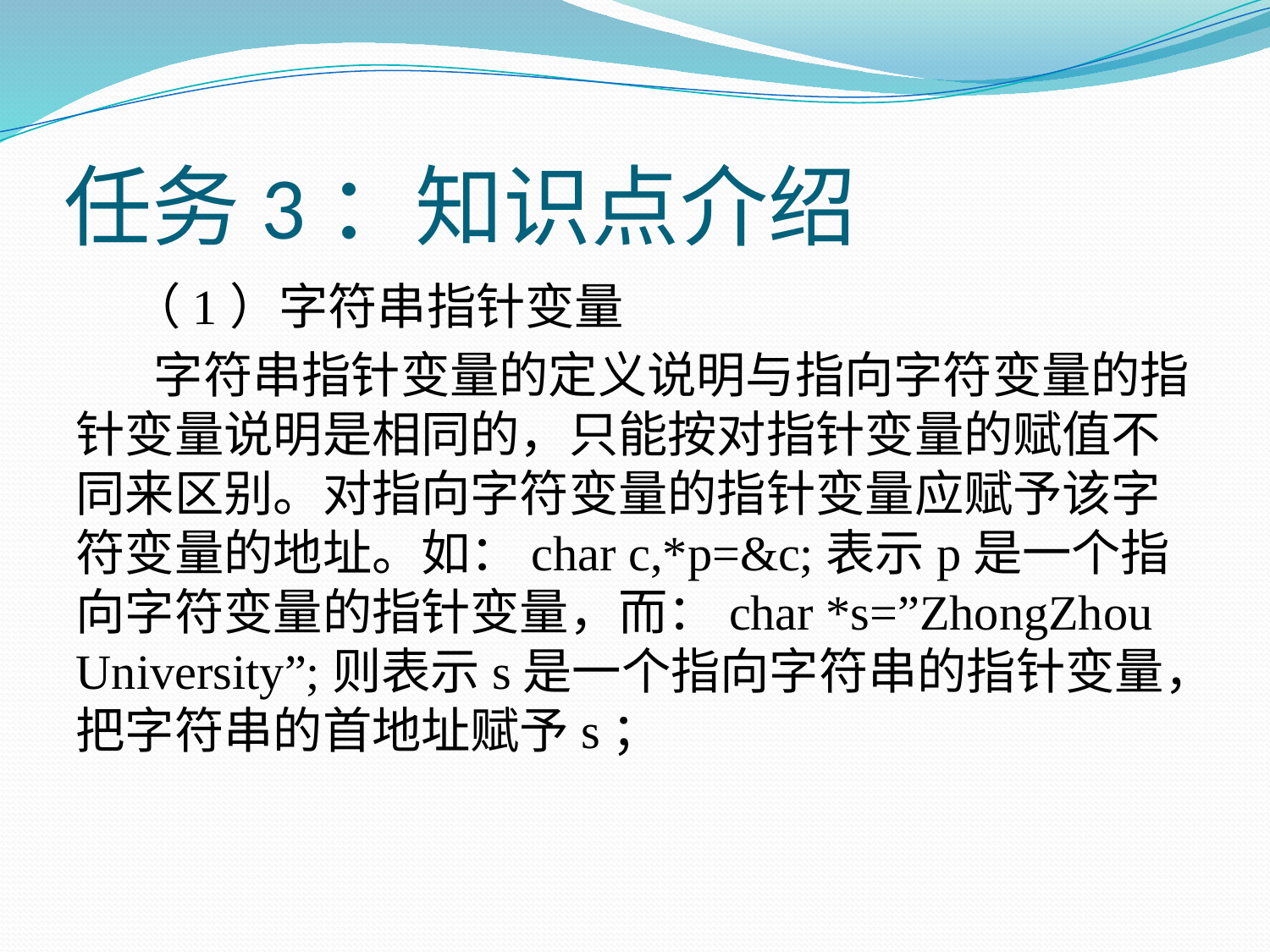

# 任务3：知识点介绍
    （1）字符串指针变量
      字符串指针变量的定义说明与指向字符变量的指针变量说明是相同的，只能按对指针变量的赋值不同来区别。对指向字符变量的指针变量应赋予该字符变量的地址。如：char c,*p=&c;表示p是一个指向字符变量的指针变量，而：char *s=”ZhongZhou University”;则表示s是一个指向字符串的指针变量，把字符串的首地址赋予s；